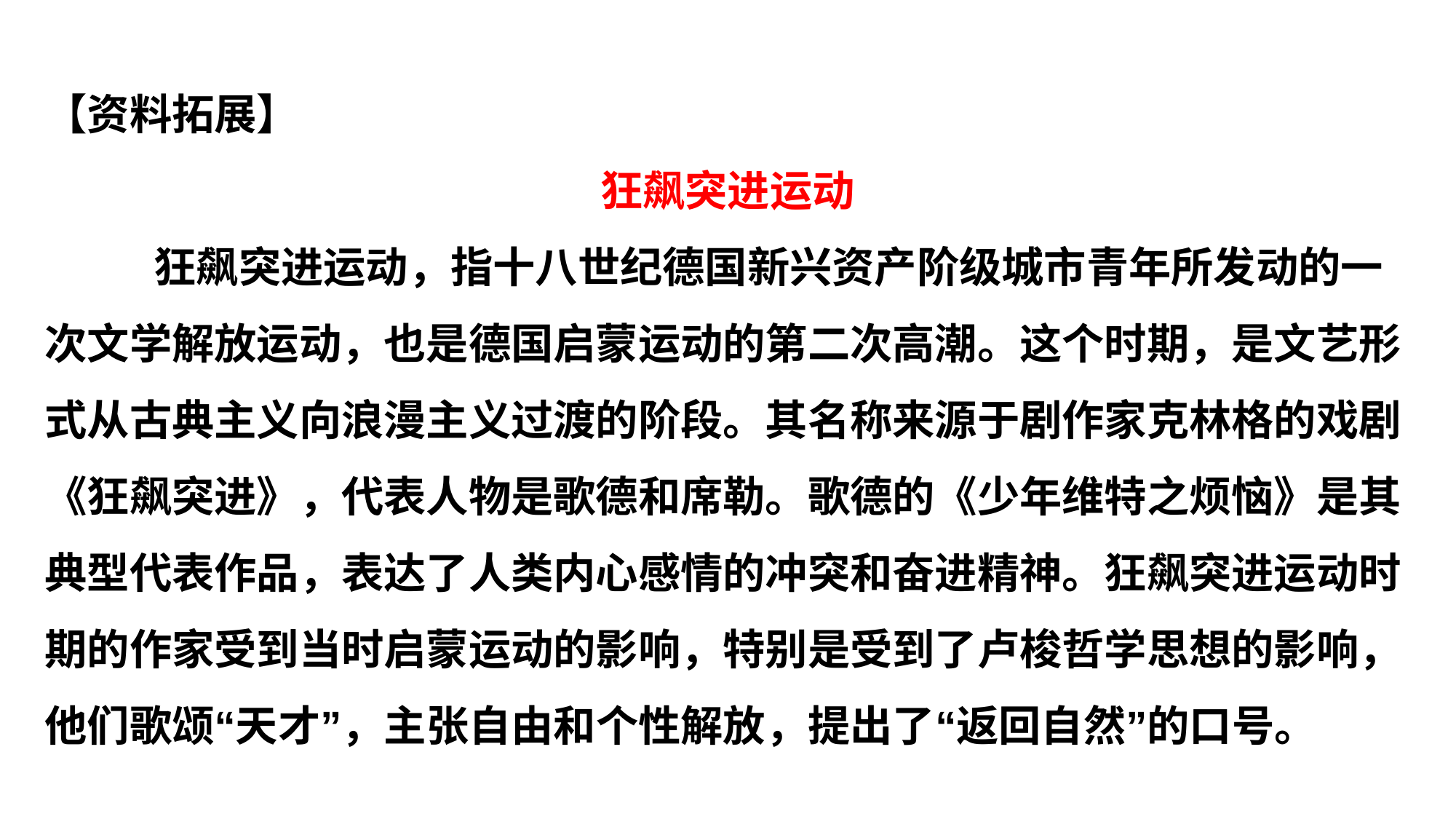

【资料拓展】
狂飙突进运动
	狂飙突进运动，指十八世纪德国新兴资产阶级城市青年所发动的一次文学解放运动，也是德国启蒙运动的第二次高潮。这个时期，是文艺形式从古典主义向浪漫主义过渡的阶段。其名称来源于剧作家克林格的戏剧《狂飙突进》，代表人物是歌德和席勒。歌德的《少年维特之烦恼》是其典型代表作品，表达了人类内心感情的冲突和奋进精神。狂飙突进运动时期的作家受到当时启蒙运动的影响，特别是受到了卢梭哲学思想的影响，他们歌颂“天才”，主张自由和个性解放，提出了“返回自然”的口号。